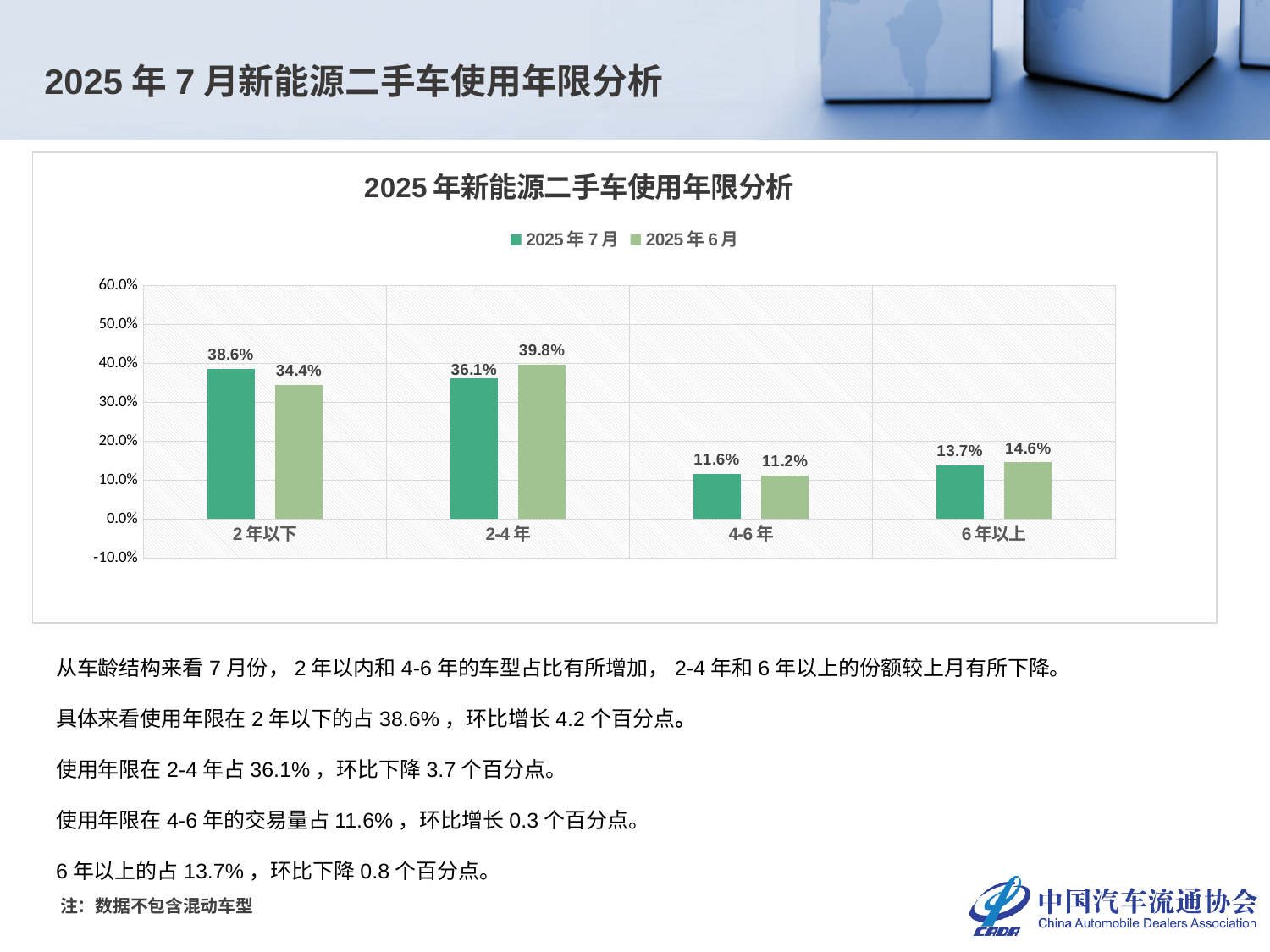

2025年7月新能源二手车使用年限分析

### Chart: 2025年新能源二手车使用年限分析

| Category | 2025年7月 | 2025年6月 |
|---|---|---|
| 2年以下 | 0.3856887198702533 | 0.34414511980506296 |
| 2-4年 | 0.3613052961243778 | 0.3978069581697577 |
| 4-6年 | 0.11559756165762541 | 0.11246784892378503 |
| 6年以上 | 0.13740842234774342 | 0.14558007310139434 |
从车龄结构来看7月份，2年以内和4-6年的车型占比有所增加，2-4年和6年以上的份额较上月有所下降。
具体来看使用年限在2年以下的占38.6%，环比增长4.2个百分点。
使用年限在2-4年占36.1%，环比下降3.7个百分点。
使用年限在4-6年的交易量占11.6%，环比增长0.3个百分点。
6年以上的占13.7%，环比下降0.8个百分点。
注：数据不包含混动车型